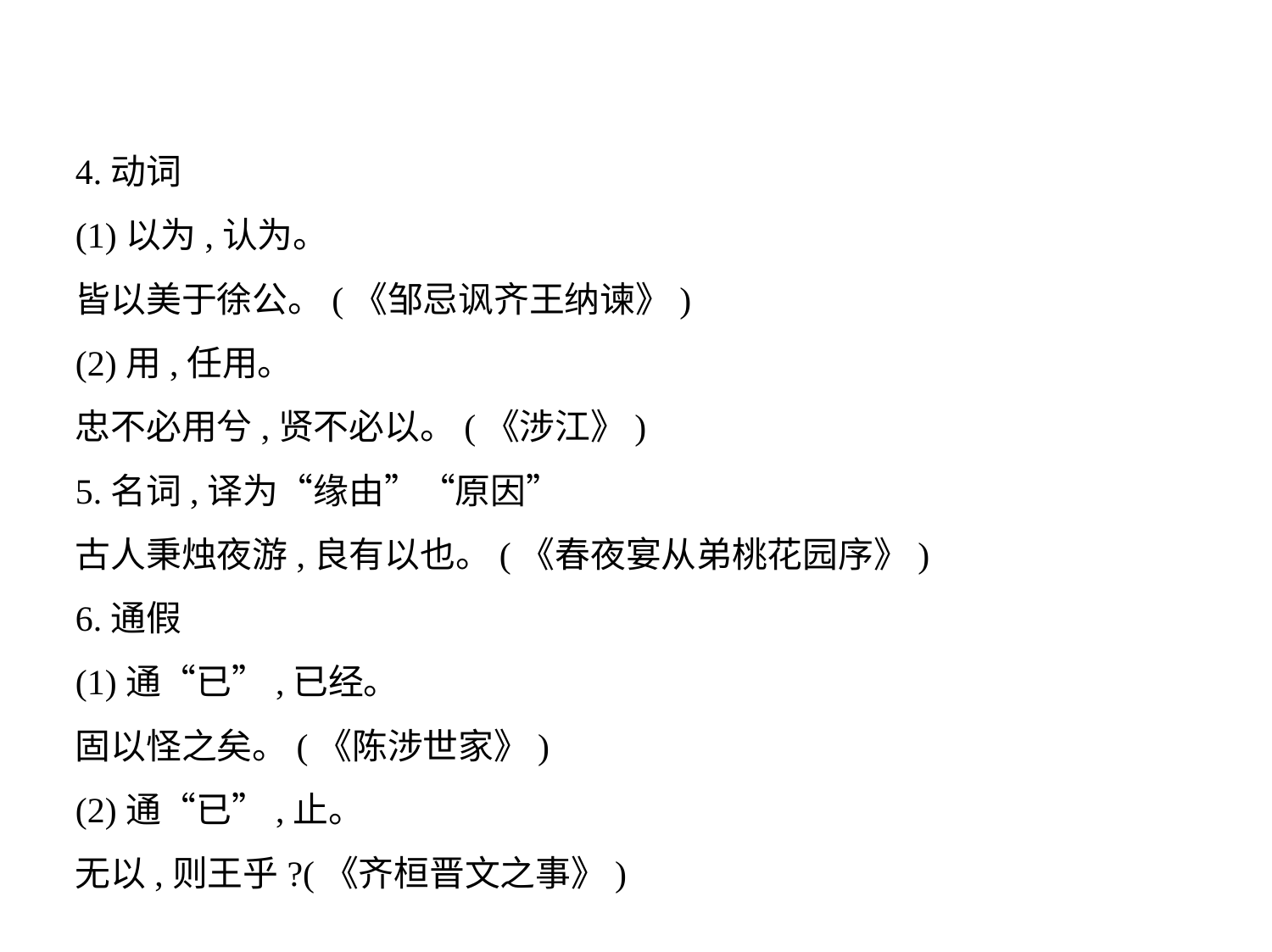

4.动词
(1)以为,认为。
皆以美于徐公。(《邹忌讽齐王纳谏》)
(2)用,任用。
忠不必用兮,贤不必以。(《涉江》)
5.名词,译为“缘由”“原因”
古人秉烛夜游,良有以也。(《春夜宴从弟桃花园序》)
6.通假
(1)通“已”,已经。
固以怪之矣。(《陈涉世家》)
(2)通“已”,止。
无以,则王乎?(《齐桓晋文之事》)